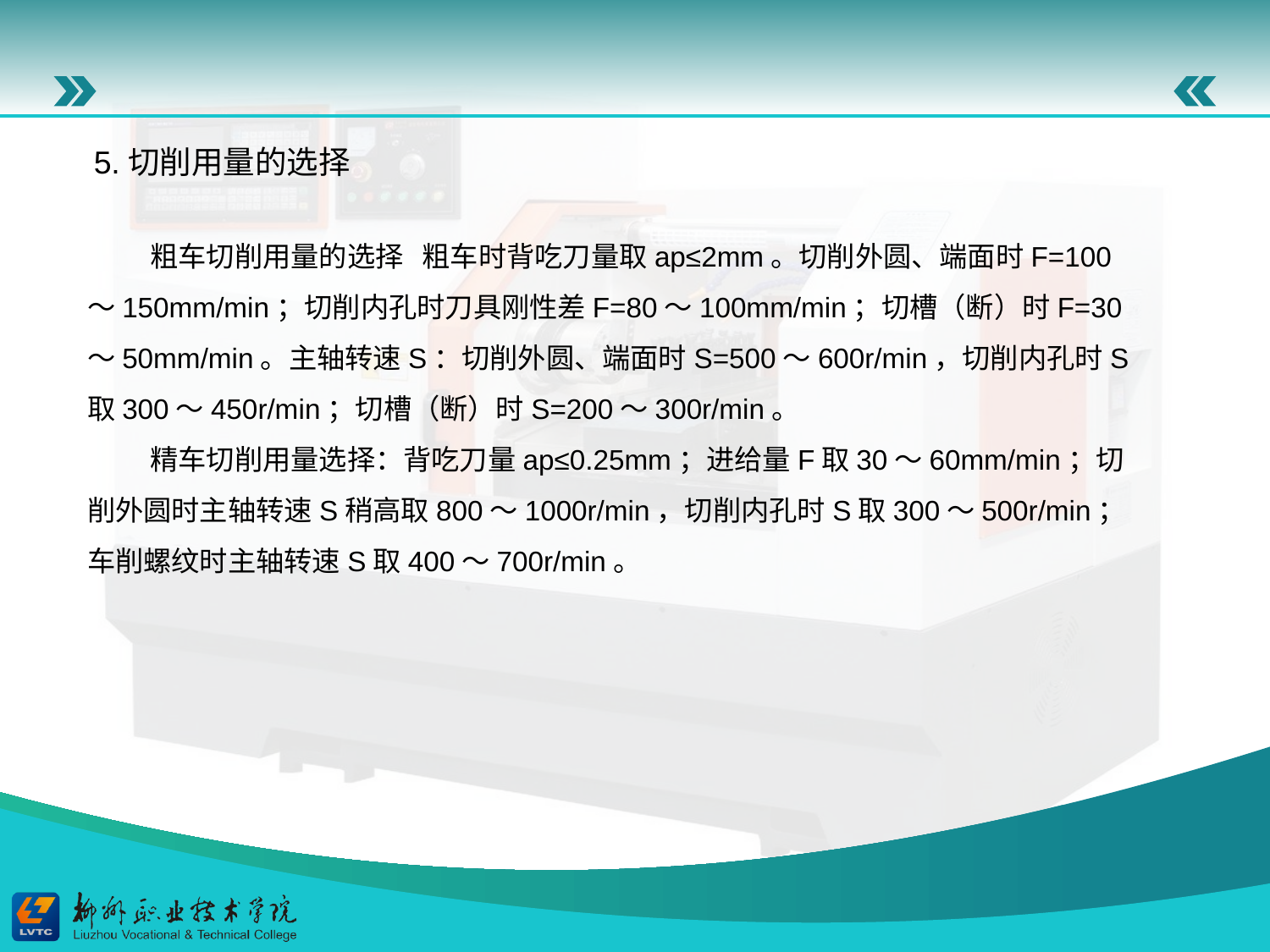

5.切削用量的选择
   粗车切削用量的选择   粗车时背吃刀量取ap≤2mm。切削外圆、端面时F=100～150mm/min；切削内孔时刀具刚性差F=80～100mm/min；切槽（断）时F=30～50mm/min。主轴转速S：切削外圆、端面时S=500～600r/min，切削内孔时S取300～450r/min；切槽（断）时S=200～300r/min。
   精车切削用量选择：背吃刀量ap≤0.25mm；进给量F取30～60mm/min；切削外圆时主轴转速S稍高取800～1000r/min，切削内孔时S取300～500r/min；车削螺纹时主轴转速S取400～700r/min。